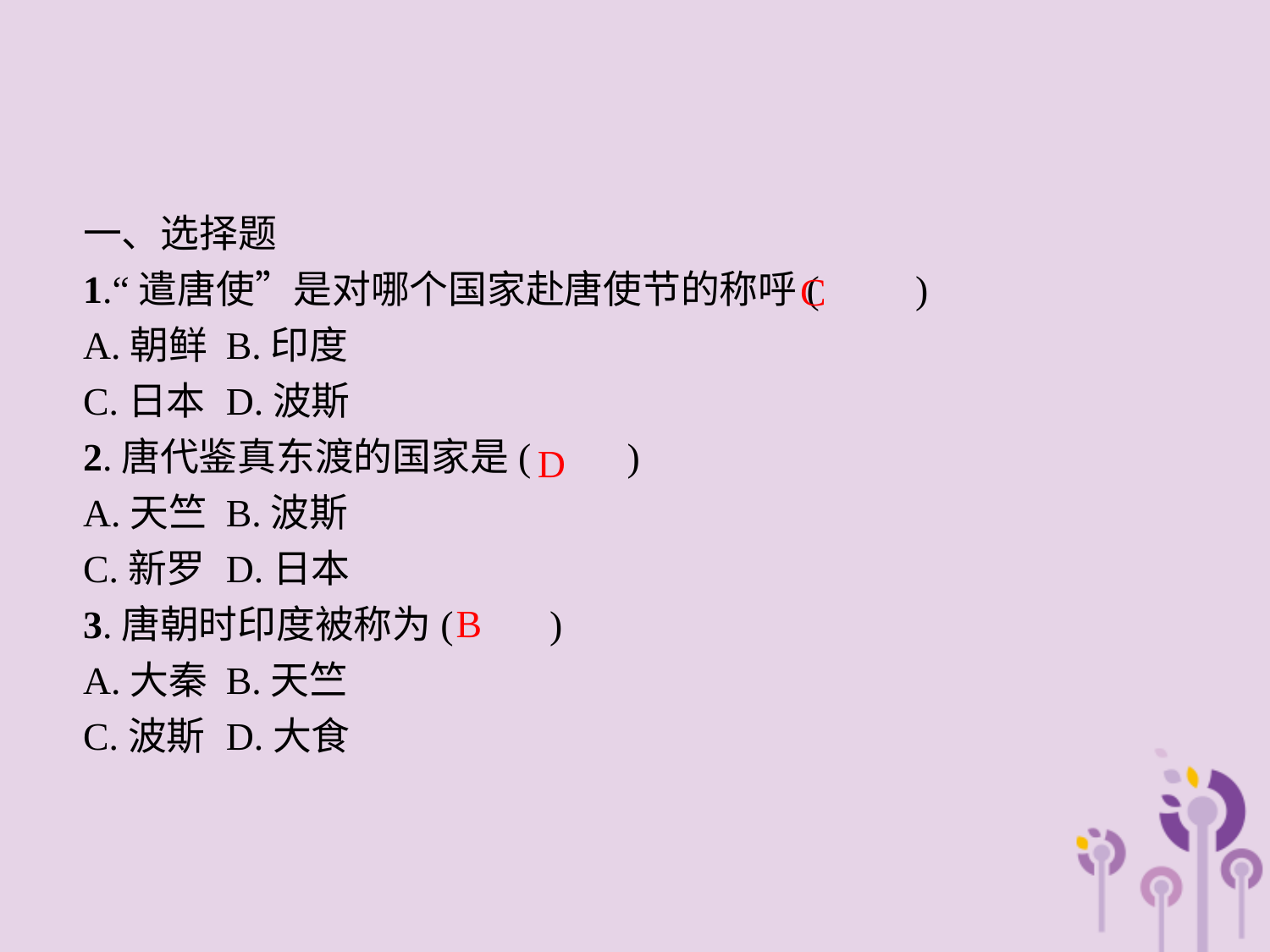

一、选择题
1.“遣唐使”是对哪个国家赴唐使节的称呼(　　)
A.朝鲜	B.印度
C.日本	D.波斯
2.唐代鉴真东渡的国家是(　　)
A.天竺	B.波斯
C.新罗	D.日本
3.唐朝时印度被称为(　　)
A.大秦	B.天竺
C.波斯	D.大食
C
D
B